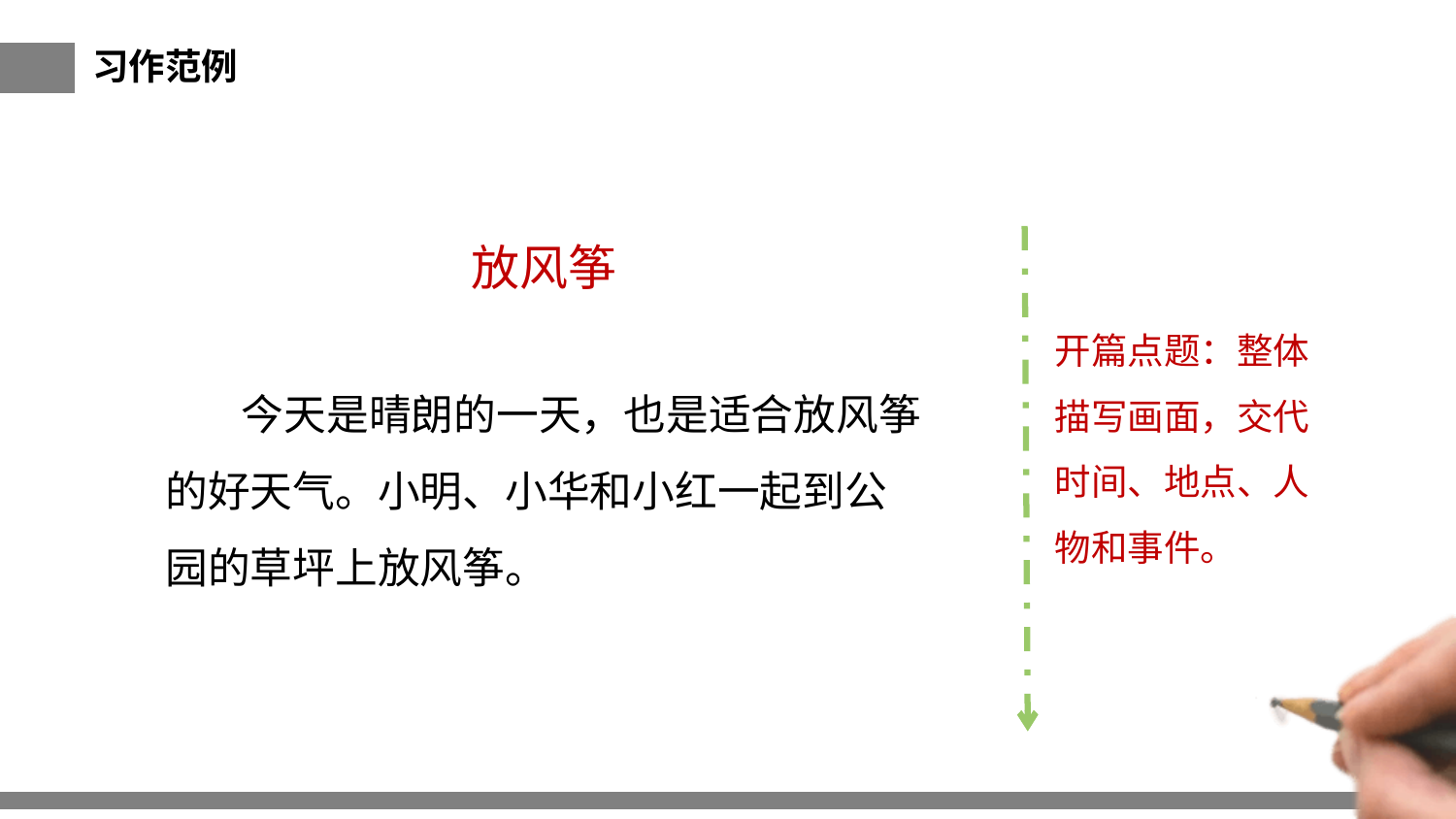

习作范例
放风筝
开篇点题：整体描写画面，交代时间、地点、人物和事件。
       今天是晴朗的一天，也是适合放风筝的好天气。小明、小华和小红一起到公园的草坪上放风筝。